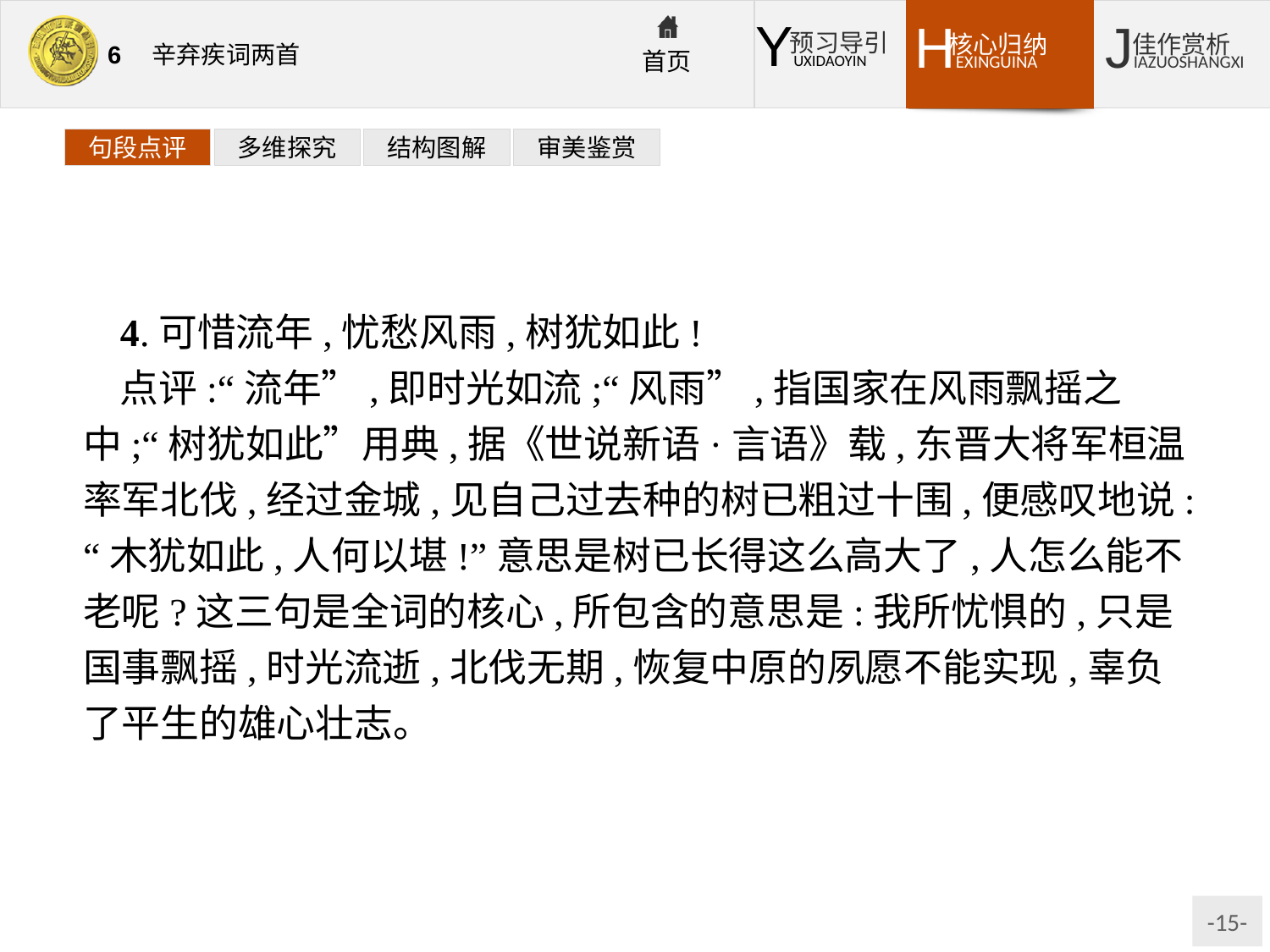

句段点评
多维探究
结构图解
审美鉴赏
4.可惜流年,忧愁风雨,树犹如此!
点评:“流年”,即时光如流;“风雨”,指国家在风雨飘摇之中;“树犹如此”用典,据《世说新语·言语》载,东晋大将军桓温率军北伐,经过金城,见自己过去种的树已粗过十围,便感叹地说:“木犹如此,人何以堪!”意思是树已长得这么高大了,人怎么能不老呢?这三句是全词的核心,所包含的意思是:我所忧惧的,只是国事飘摇,时光流逝,北伐无期,恢复中原的夙愿不能实现,辜负了平生的雄心壮志。